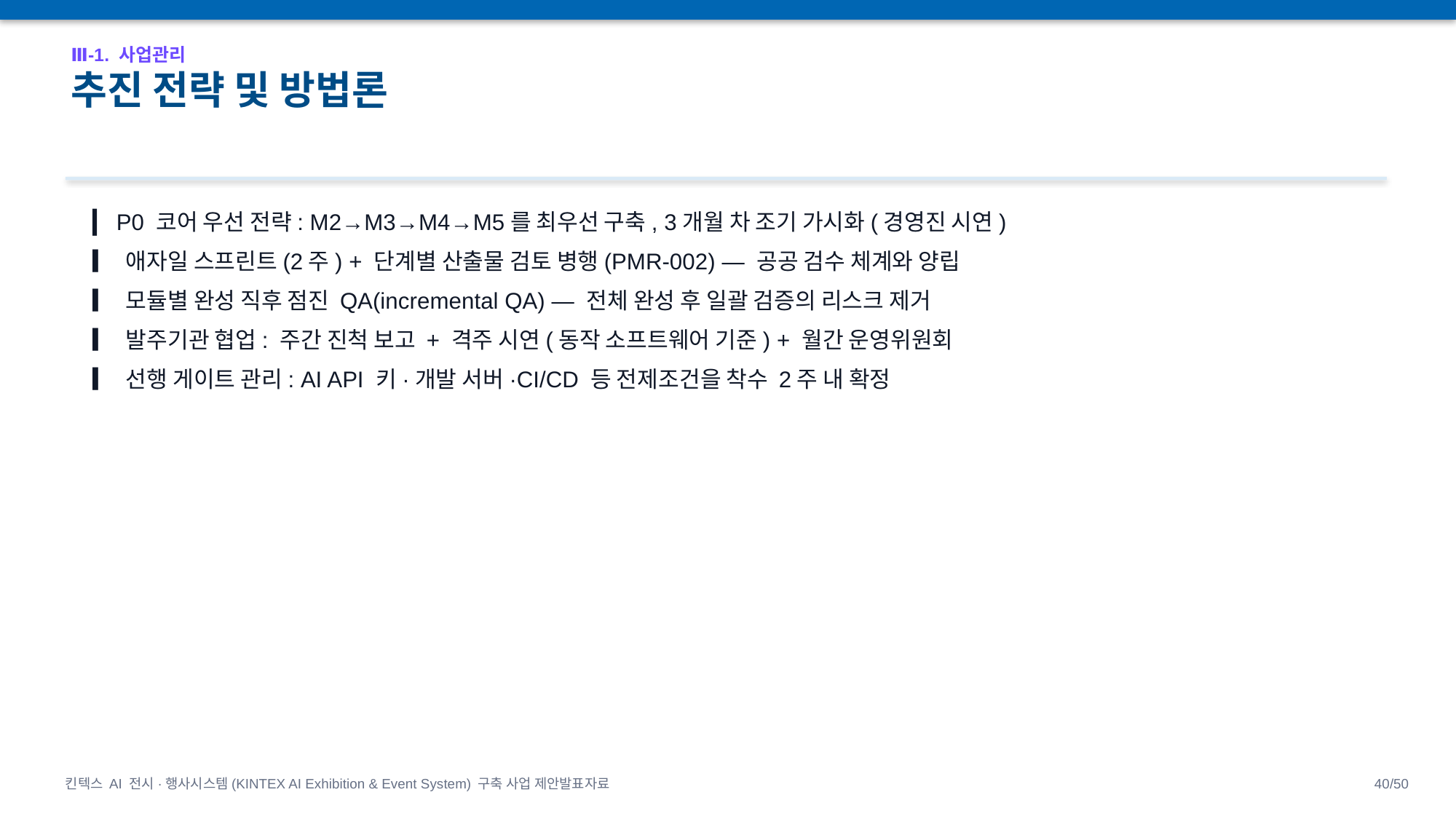

Ⅲ-1. 사업관리
추진 전략 및 방법론

▎ P0 코어 우선 전략: M2→M3→M4→M5를 최우선 구축, 3개월 차 조기 가시화(경영진 시연)
▎ 애자일 스프린트(2주) + 단계별 산출물 검토 병행(PMR-002) — 공공 검수 체계와 양립
▎ 모듈별 완성 직후 점진 QA(incremental QA) — 전체 완성 후 일괄 검증의 리스크 제거
▎ 발주기관 협업: 주간 진척 보고 + 격주 시연(동작 소프트웨어 기준) + 월간 운영위원회
▎ 선행 게이트 관리: AI API 키·개발 서버·CI/CD 등 전제조건을 착수 2주 내 확정
킨텍스 AI 전시·행사시스템(KINTEX AI Exhibition & Event System) 구축 사업 제안발표자료
40/50